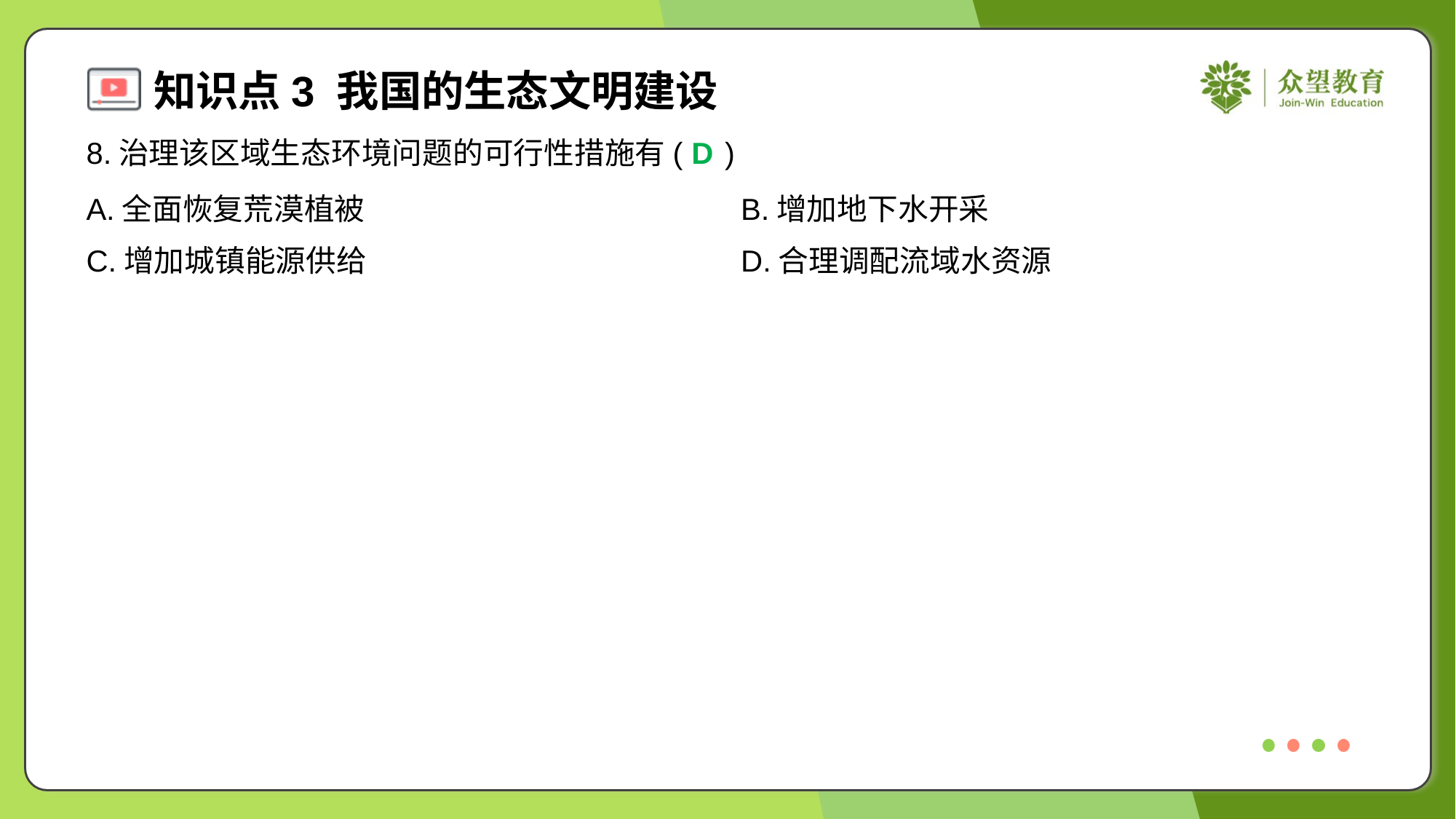

8.治理该区域生态环境问题的可行性措施有(     )
D
A.全面恢复荒漠植被	B.增加地下水开采
C.增加城镇能源供给	D.合理调配流域水资源